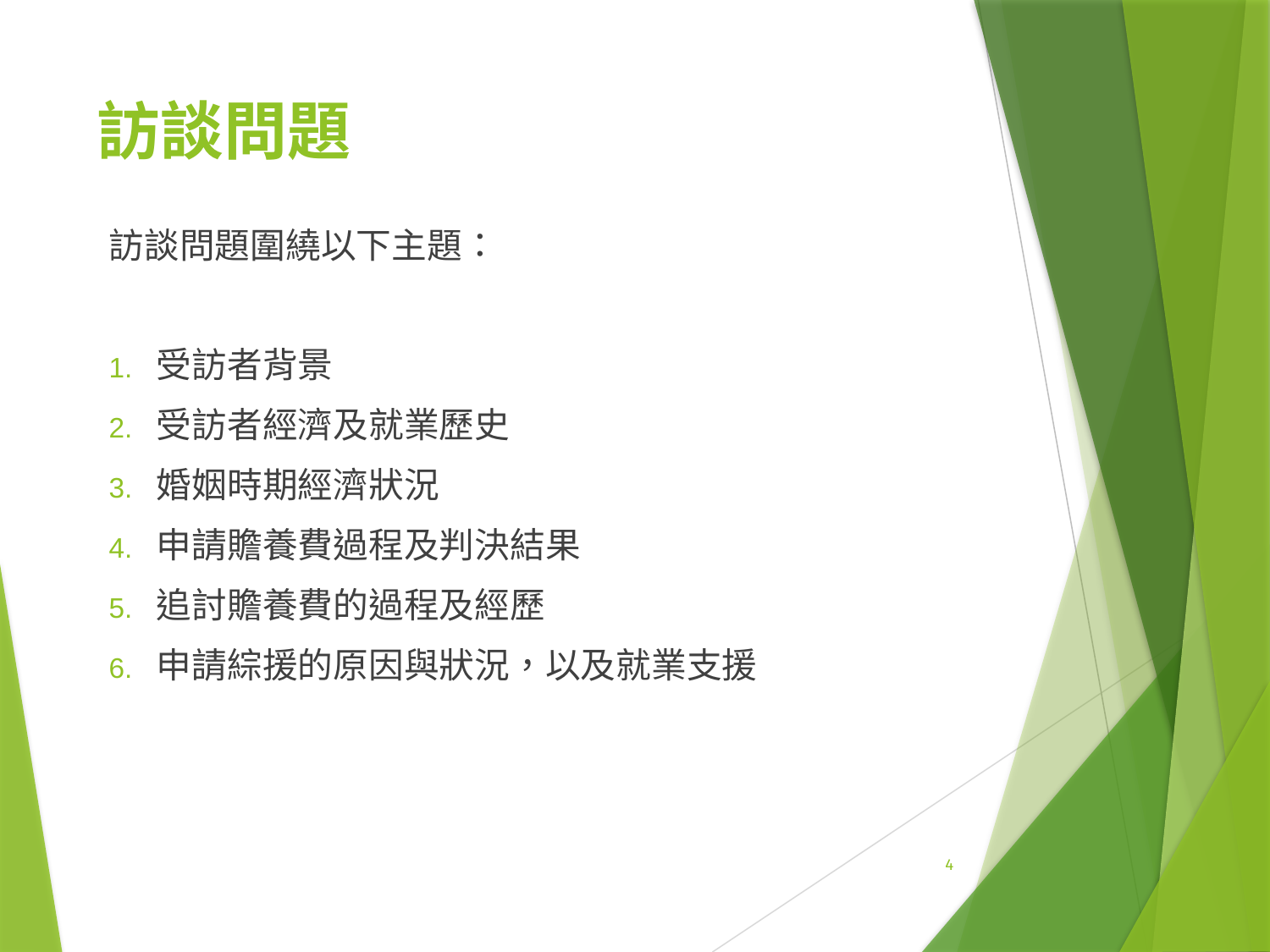

# 訪談問題
訪談問題圍繞以下主題：

受訪者背景
受訪者經濟及就業歷史
婚姻時期經濟狀況
申請贍養費過程及判決結果
追討贍養費的過程及經歷
申請綜援的原因與狀況，以及就業支援

4